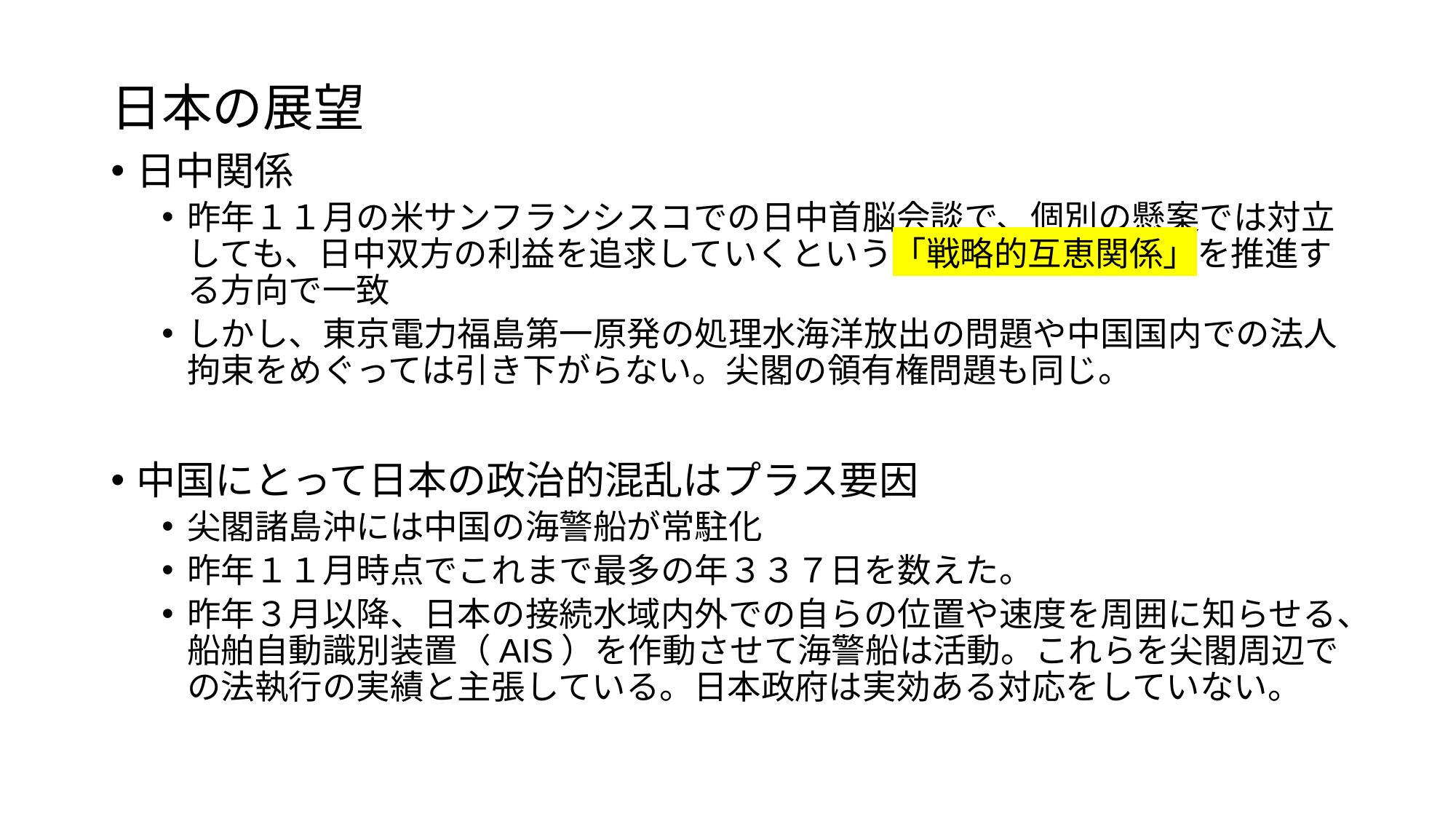

日本の展望
日中関係
昨年１１月の米サンフランシスコでの日中首脳会談で、個別の懸案では対立しても、日中双方の利益を追求していくという「戦略的互恵関係」を推進する方向で一致
しかし、東京電力福島第一原発の処理水海洋放出の問題や中国国内での法人拘束をめぐっては引き下がらない。尖閣の領有権問題も同じ。

中国にとって日本の政治的混乱はプラス要因
尖閣諸島沖には中国の海警船が常駐化
昨年１１月時点でこれまで最多の年３３７日を数えた。
昨年３月以降、日本の接続水域内外での自らの位置や速度を周囲に知らせる、船舶自動識別装置（AIS）を作動させて海警船は活動。これらを尖閣周辺での法執行の実績と主張している。日本政府は実効ある対応をしていない。